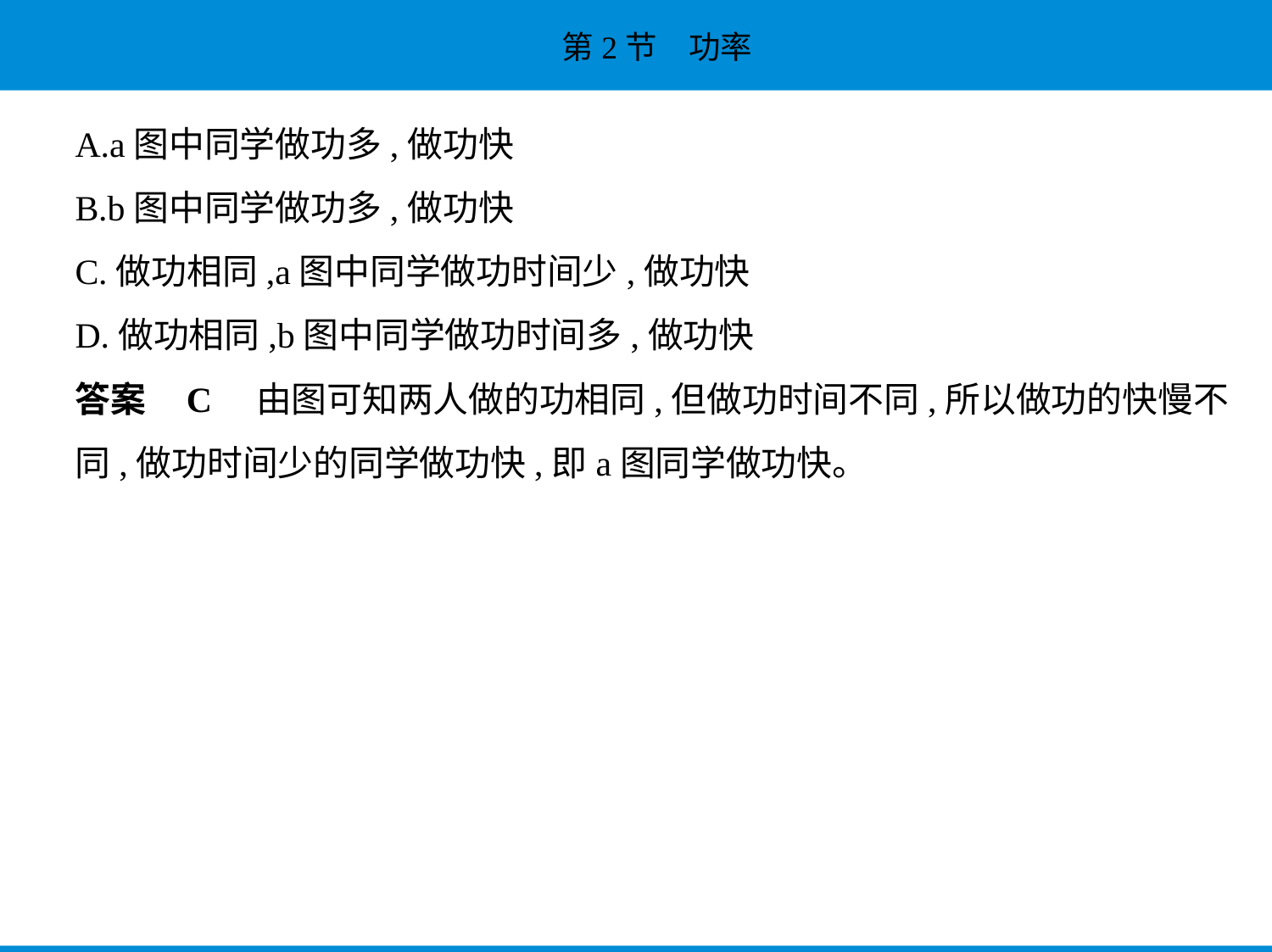

A.a图中同学做功多,做功快
B.b图中同学做功多,做功快
C.做功相同,a图中同学做功时间少,做功快
D.做功相同,b图中同学做功时间多,做功快
答案    C　由图可知两人做的功相同,但做功时间不同,所以做功的快慢不
同,做功时间少的同学做功快,即a图同学做功快。